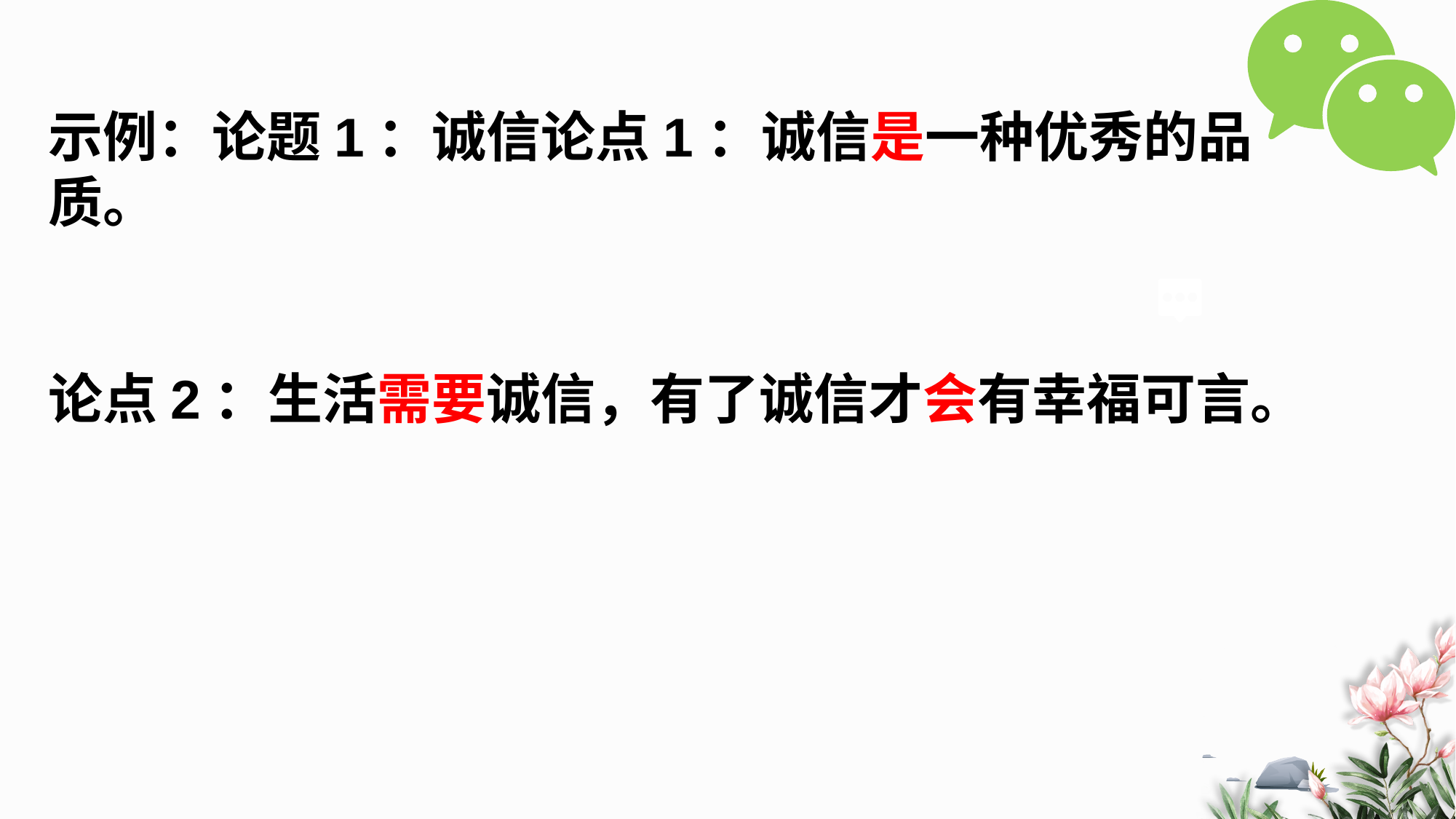

示例：论题1：诚信论点1：诚信是一种优秀的品质。

论点2：生活需要诚信，有了诚信才会有幸福可言。